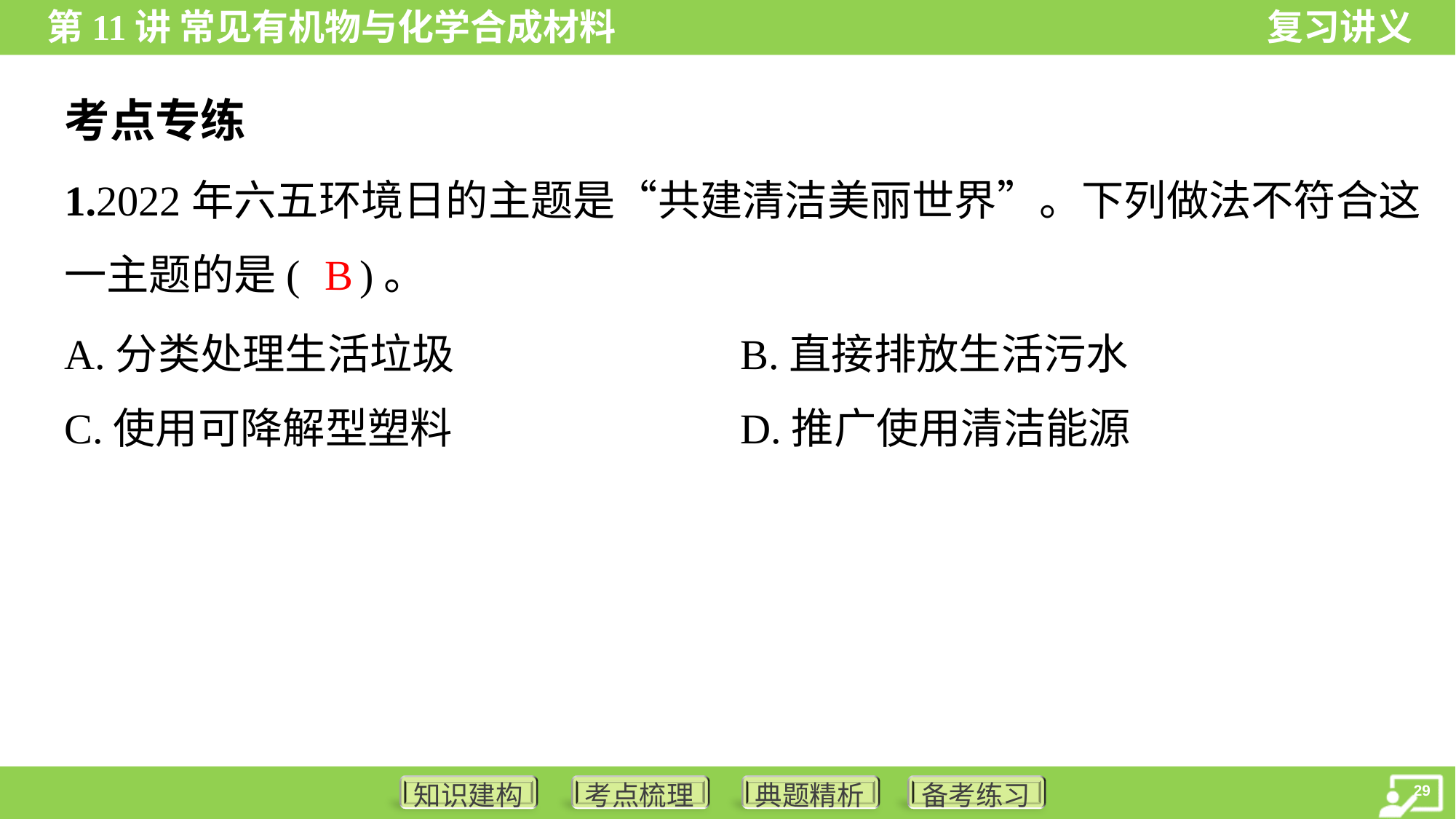

考点专练
1.2022年六五环境日的主题是“共建清洁美丽世界”。下列做法不符合这
一主题的是(     )。
B
A.分类处理生活垃圾	B.直接排放生活污水
C.使用可降解型塑料	D.推广使用清洁能源